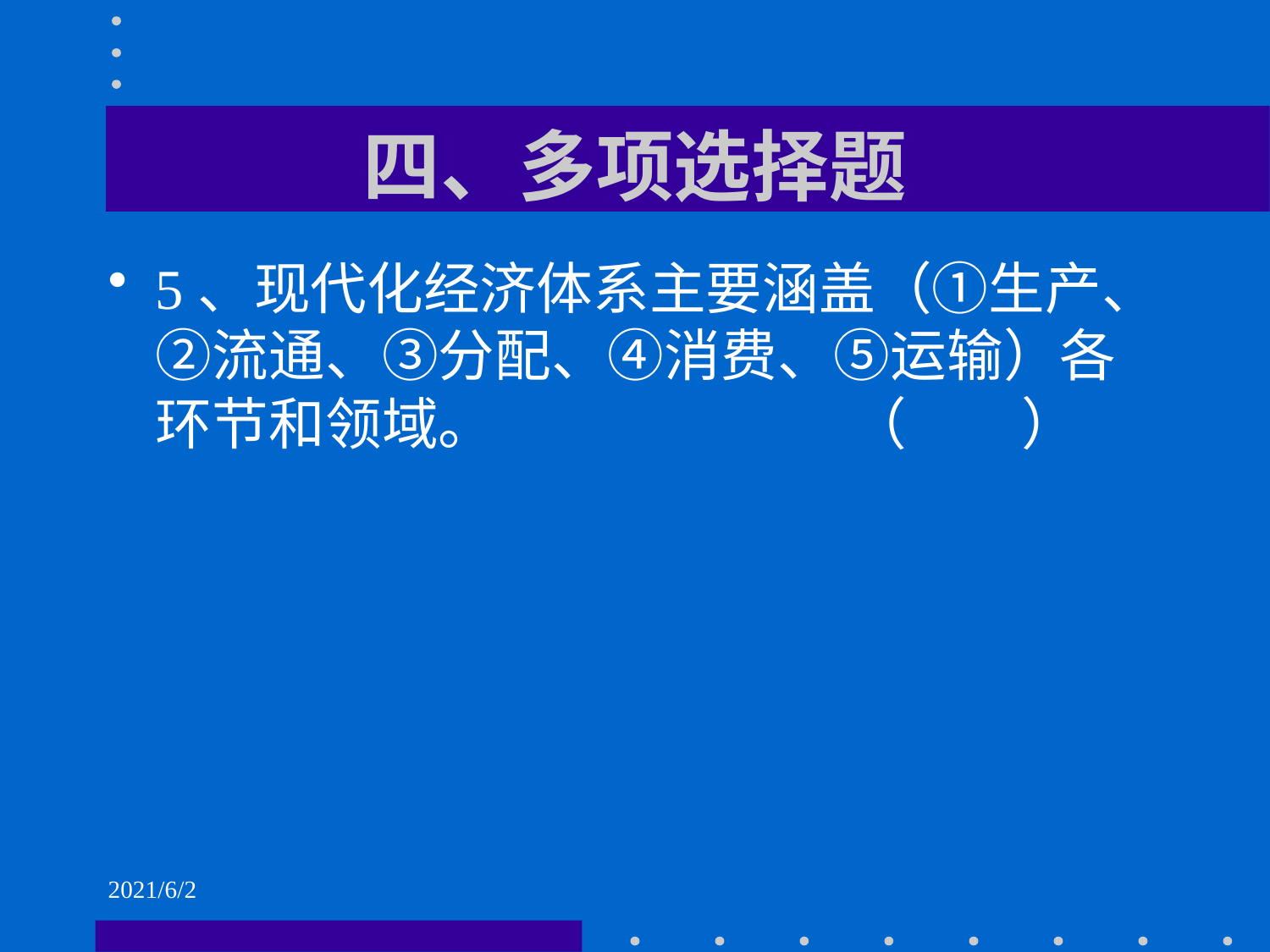

# 四、多项选择题
5、现代化经济体系主要涵盖（①生产、②流通、③分配、④消费、⑤运输）各环节和领域。                            （         ）

2021/6/2